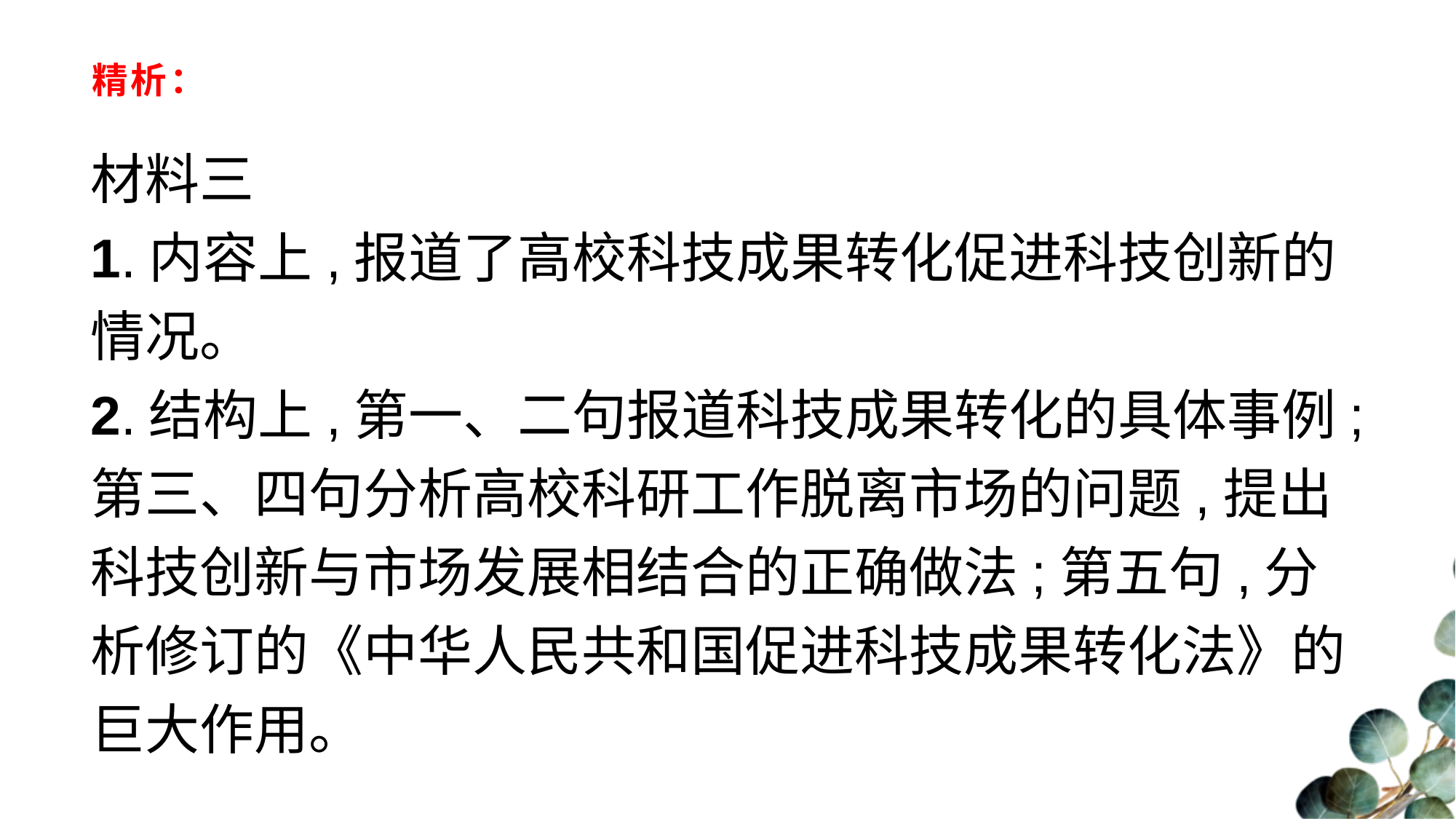

# 精析：
材料三
1.内容上,报道了高校科技成果转化促进科技创新的情况。
2.结构上,第一、二句报道科技成果转化的具体事例;第三、四句分析高校科研工作脱离市场的问题,提出科技创新与市场发展相结合的正确做法;第五句,分析修订的《中华人民共和国促进科技成果转化法》的巨大作用。